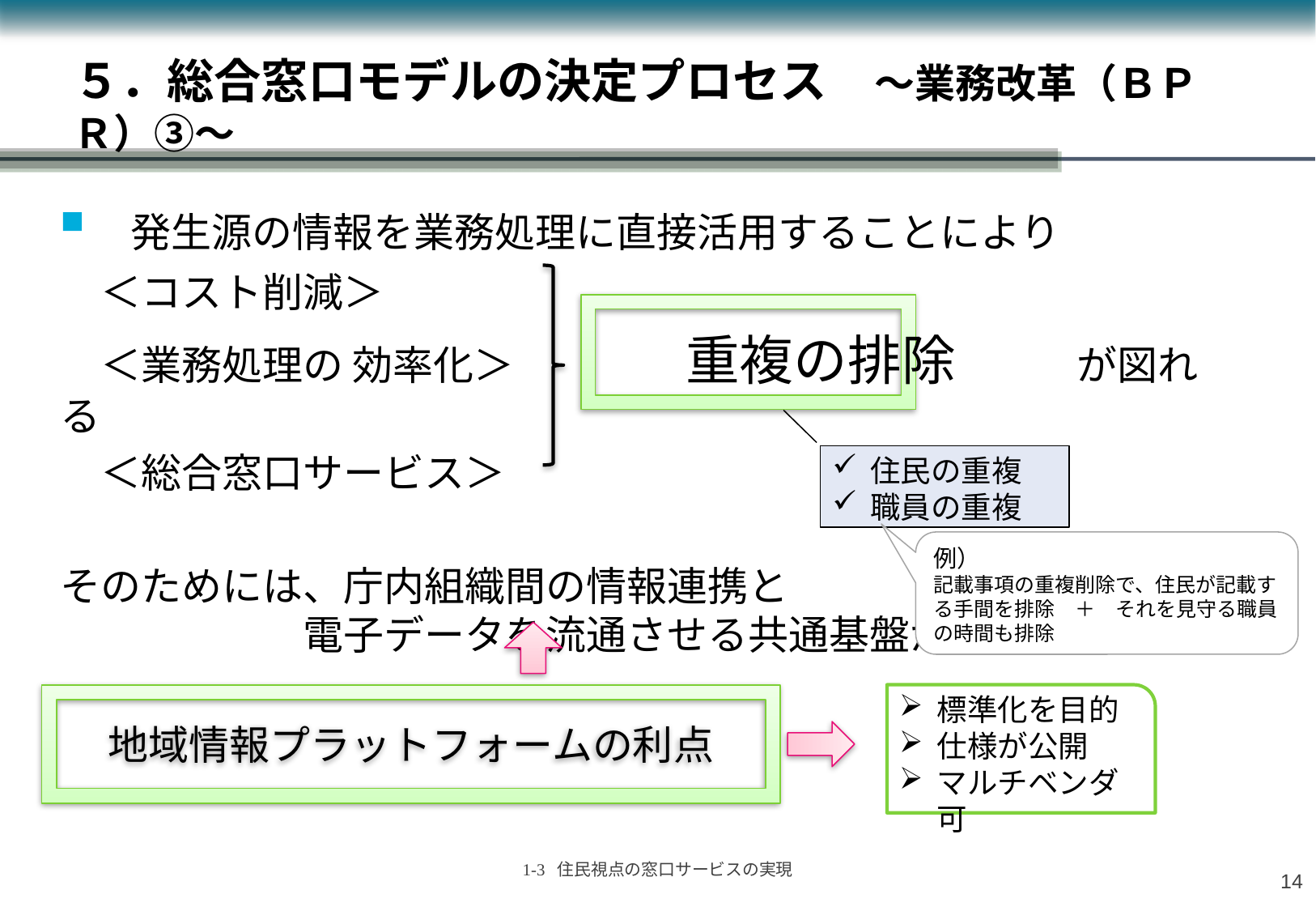

# ５．総合窓口モデルの決定プロセス　～業務改革（ＢＰＲ）③～
 発生源の情報を業務処理に直接活用することにより
　＜コスト削減＞
　＜業務処理の 効率化＞　　　　 重複の排除　　　が図れる
　＜総合窓口サービス＞

そのためには、庁内組織間の情報連携と　　　　　　　　　　　　　　　　電子データを流通させる共通基盤が必要

住民の重複
職員の重複
例）
記載事項の重複削除で、住民が記載する手間を排除　＋　それを見守る職員の時間も排除

標準化を目的
仕様が公開
マルチベンダ可

地域情報プラットフォームの利点

14
1-3  住民視点の窓口サービスの実現